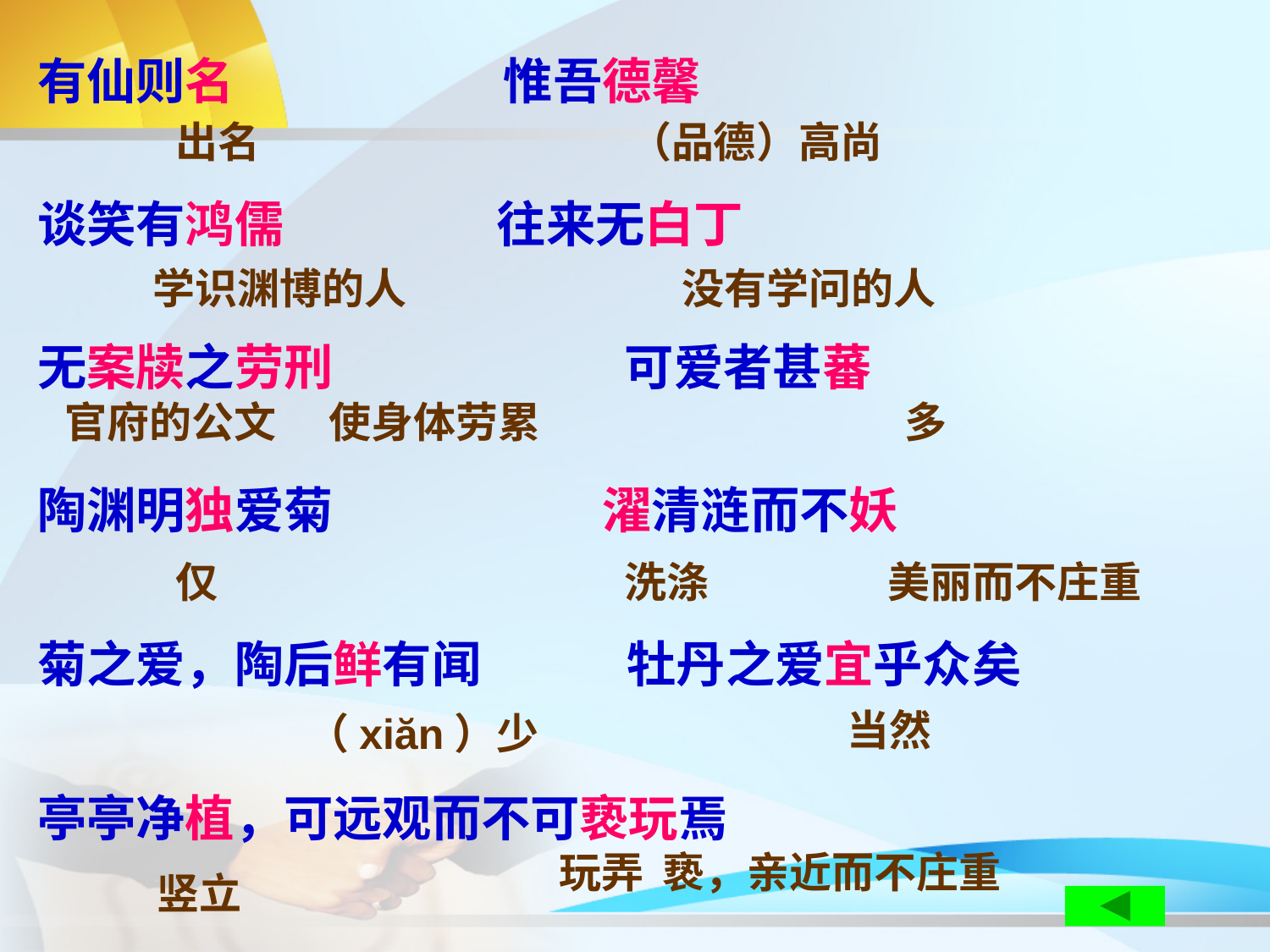

有仙则名                        惟吾德馨

谈笑有鸿儒                   往来无白丁

无案牍之劳刑                          可爱者甚蕃

陶渊明独爱菊                        濯清涟而不妖

菊之爱，陶后鲜有闻             牡丹之爱宜乎众矣

亭亭净植，可远观而不可亵玩焉

 （品德）高尚
出名
学识渊博的人
   没有学问的人
官府的公文
使身体劳累
多
仅
洗涤
美丽而不庄重
 （xiăn）少
当然
玩弄  亵，亲近而不庄重
 竖立